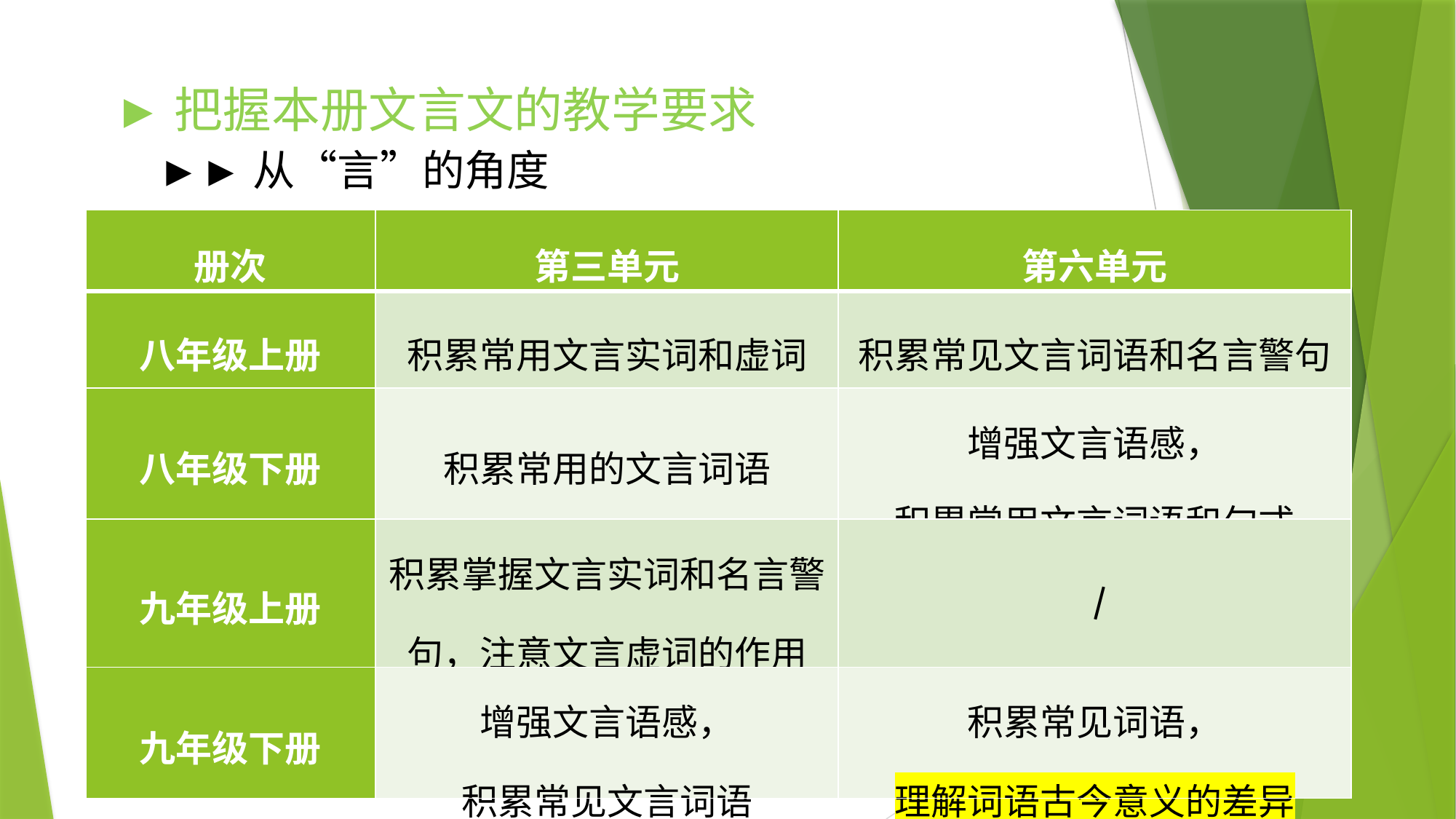

►把握本册文言文的教学要求
    ►►从“言”的角度

| 册次 | 第三单元 | 第六单元 |
| --- | --- | --- |
| 八年级上册 | 积累常用文言实词和虚词 | 积累常见文言词语和名言警句 |
| 八年级下册 | 积累常用的文言词语 | 增强文言语感， 积累常用文言词语和句式 |
| 九年级上册 | 积累掌握文言实词和名言警句，注意文言虚词的作用 | / |
| 九年级下册 | 增强文言语感， 积累常见文言词语 | 积累常见词语， 理解词语古今意义的差异 |